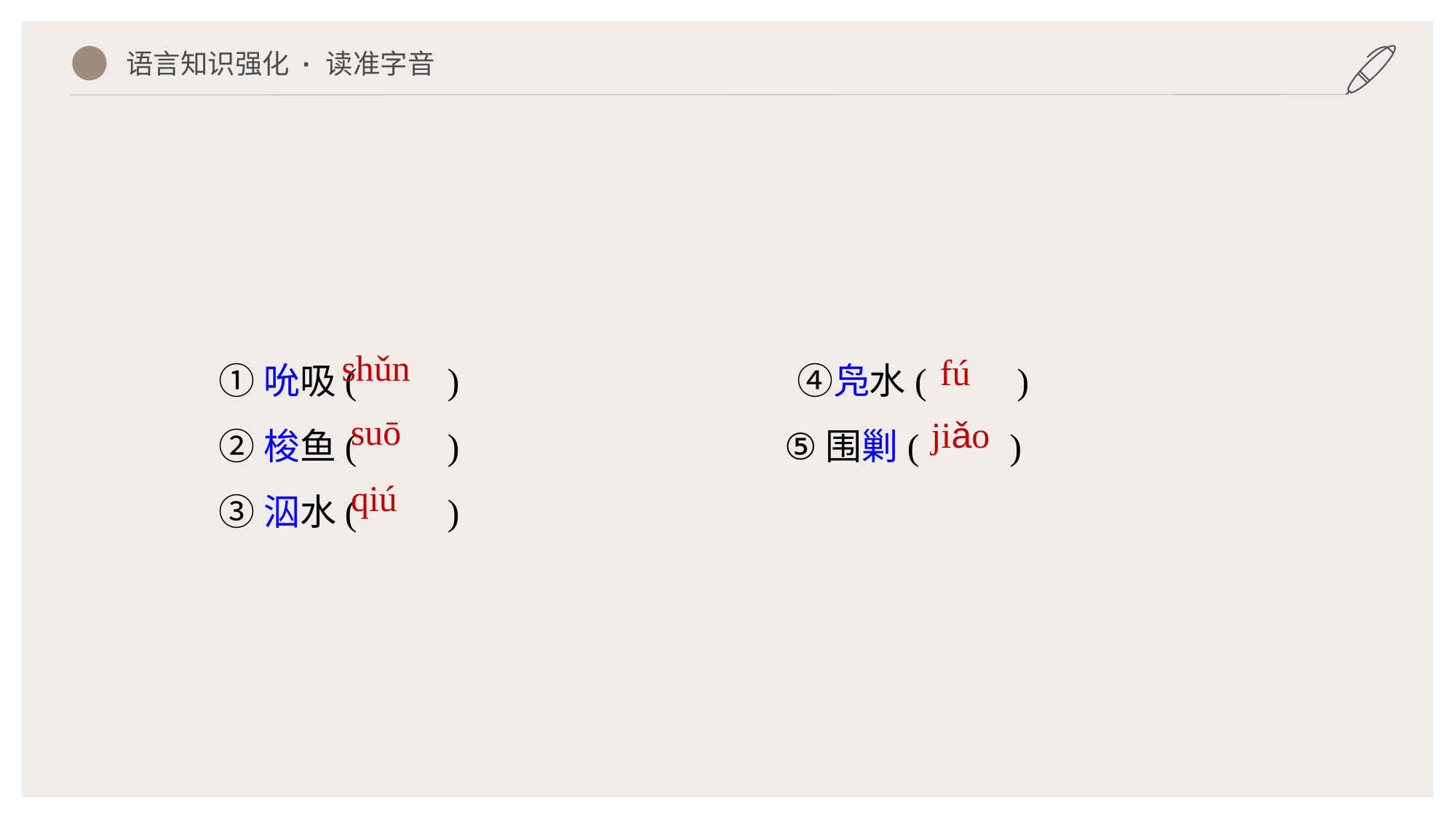

语言知识强化 · 读准字音

①吮吸(　　)　　			    ④凫水(　　)
②梭鱼(　　) 			  ⑤围剿(　　)
③泅水(　　)
shǔn
fú
suō
jiǎo
qiú